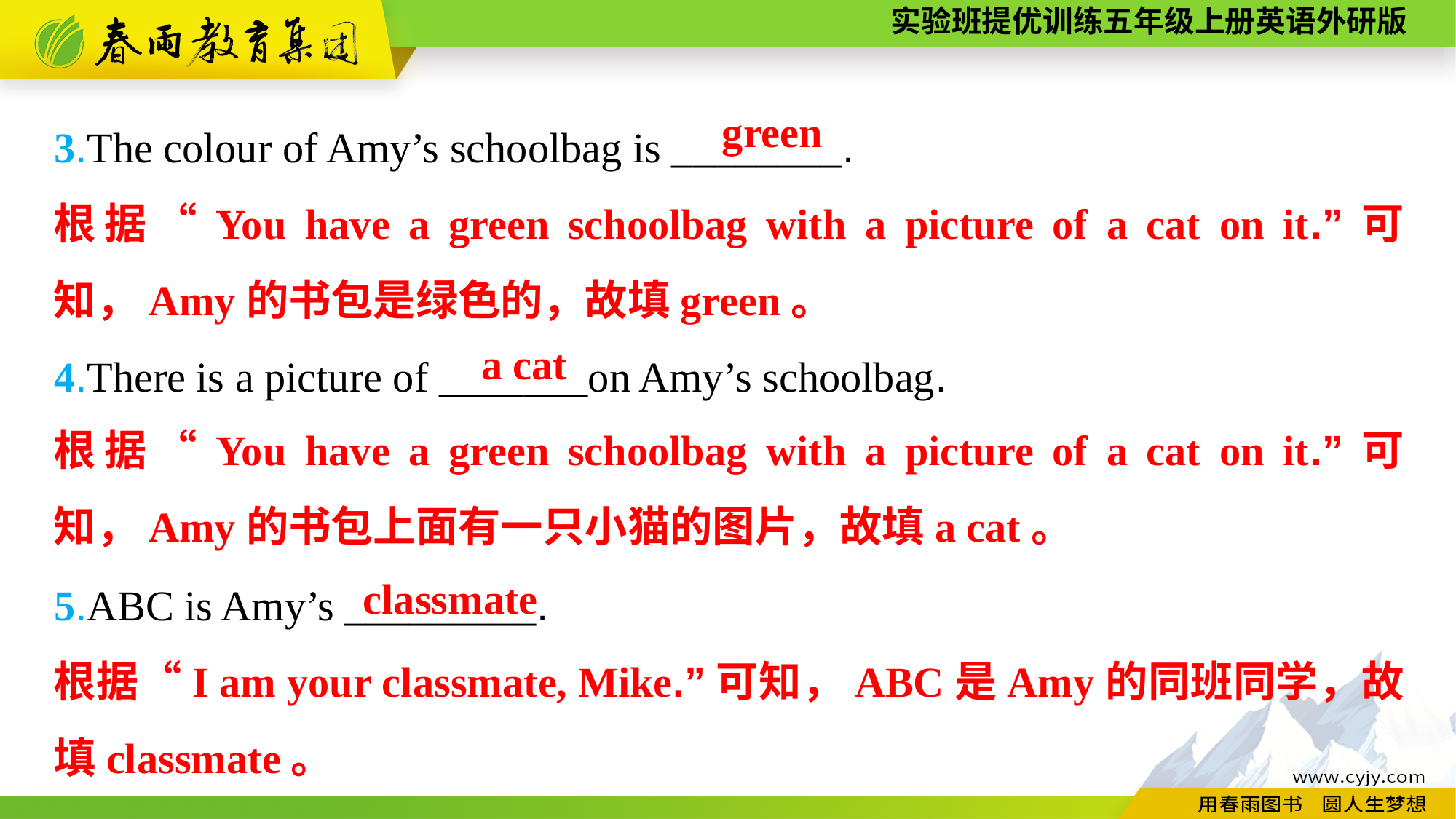

3.The colour of Amy’s schoolbag is ________.

4.There is a picture of _______on Amy’s schoolbag.

5.ABC is Amy’s _________.
green
根据“You have a green schoolbag with a picture of a cat on it.”可知，Amy的书包是绿色的，故填green。
a cat
根据“You have a green schoolbag with a picture of a cat on it.”可知，Amy的书包上面有一只小猫的图片，故填a cat。
classmate
根据“I am your classmate, Mike.”可知，ABC是Amy的同班同学，故填classmate。